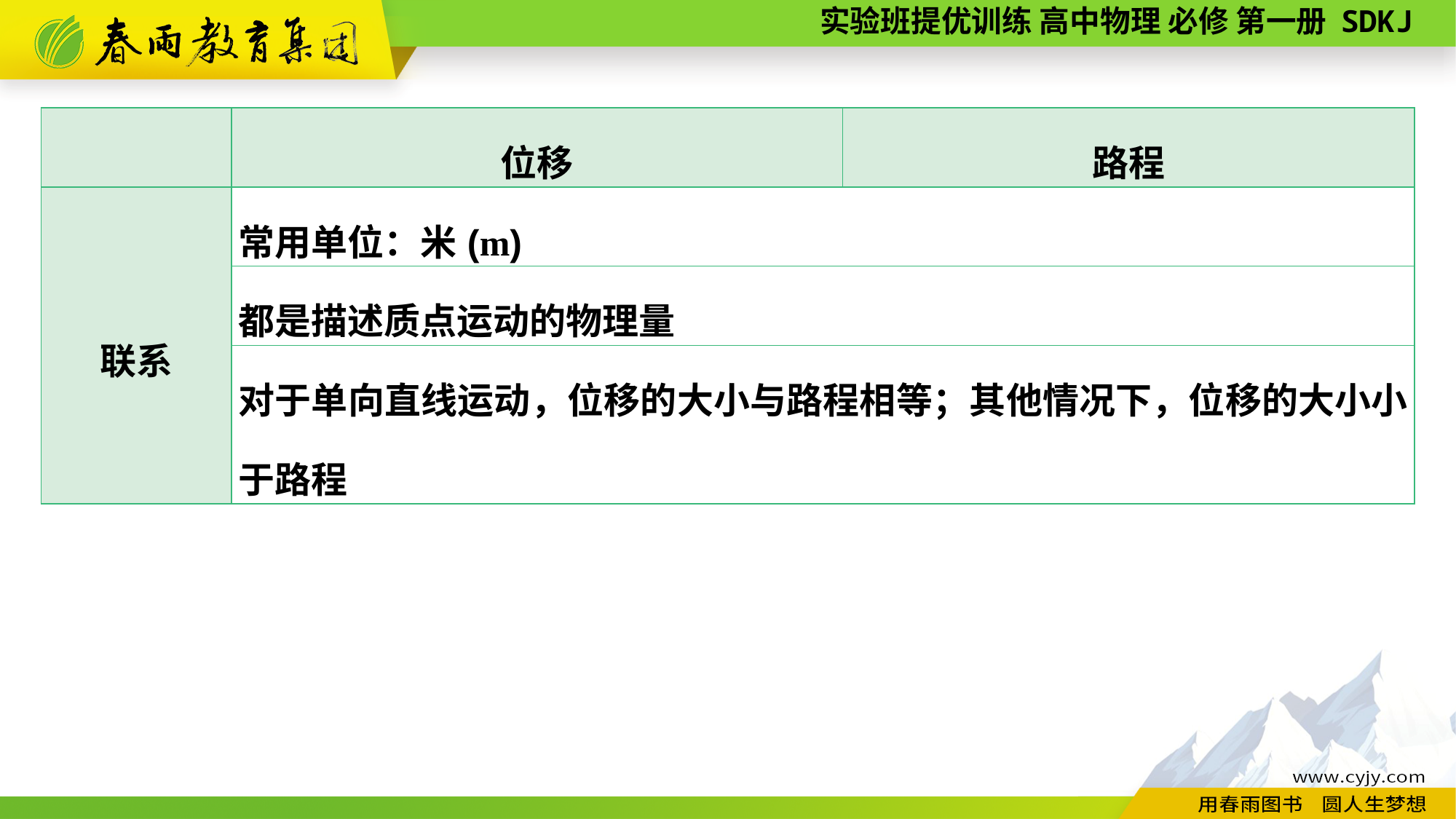

|  | 位移 | 路程 |
| --- | --- | --- |
| 联系 | 常用单位：米(m) |  |
|  | 都是描述质点运动的物理量 |  |
|  | 对于单向直线运动，位移的大小与路程相等；其他情况下，位移的大小小于路程 |  |